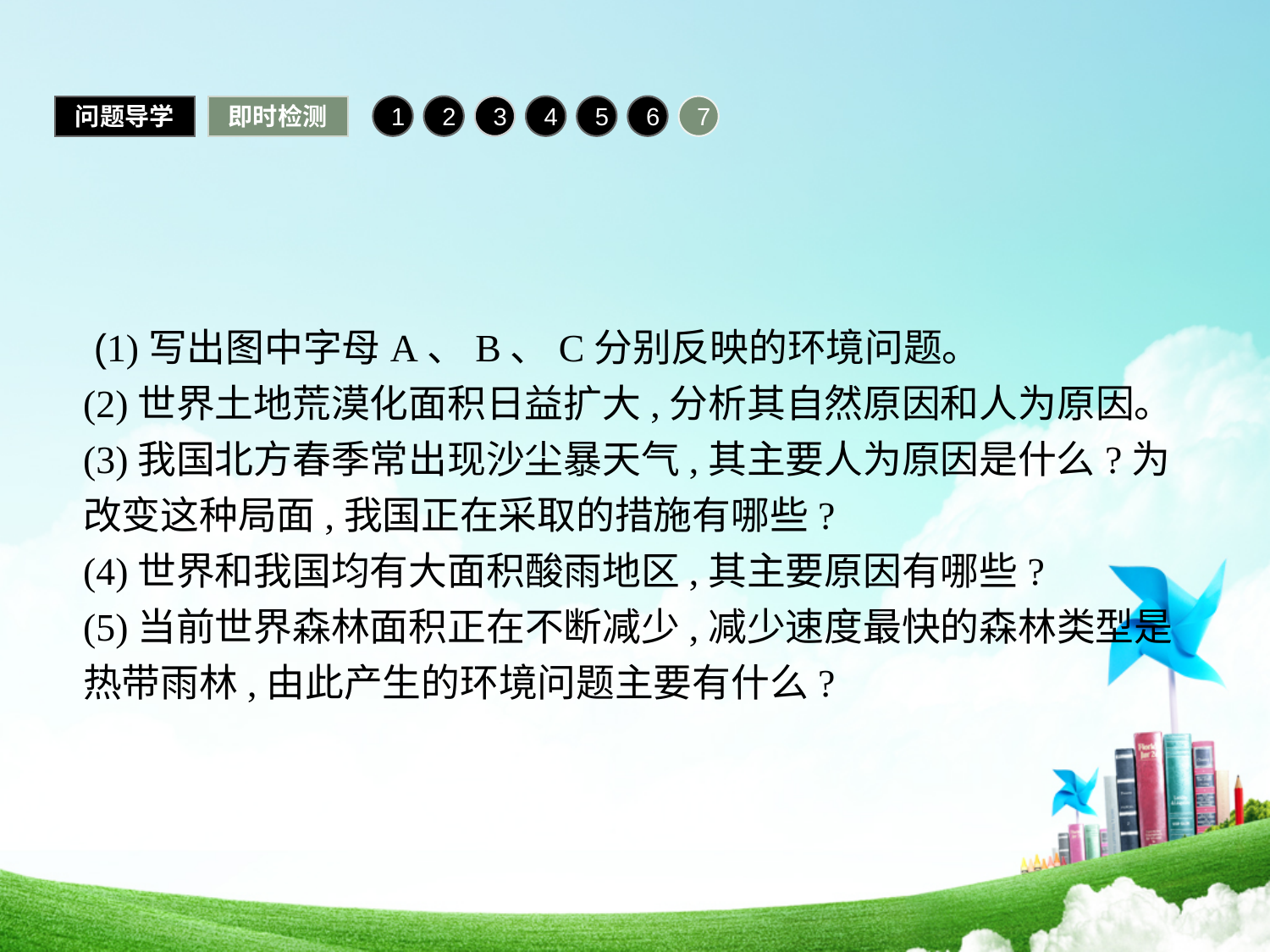

问题导学
即时检测
1
2
3
4
5
6
7
 (1)写出图中字母A、B、C分别反映的环境问题。
(2)世界土地荒漠化面积日益扩大,分析其自然原因和人为原因。
(3)我国北方春季常出现沙尘暴天气,其主要人为原因是什么?为改变这种局面,我国正在采取的措施有哪些?
(4)世界和我国均有大面积酸雨地区,其主要原因有哪些?
(5)当前世界森林面积正在不断减少,减少速度最快的森林类型是热带雨林,由此产生的环境问题主要有什么?